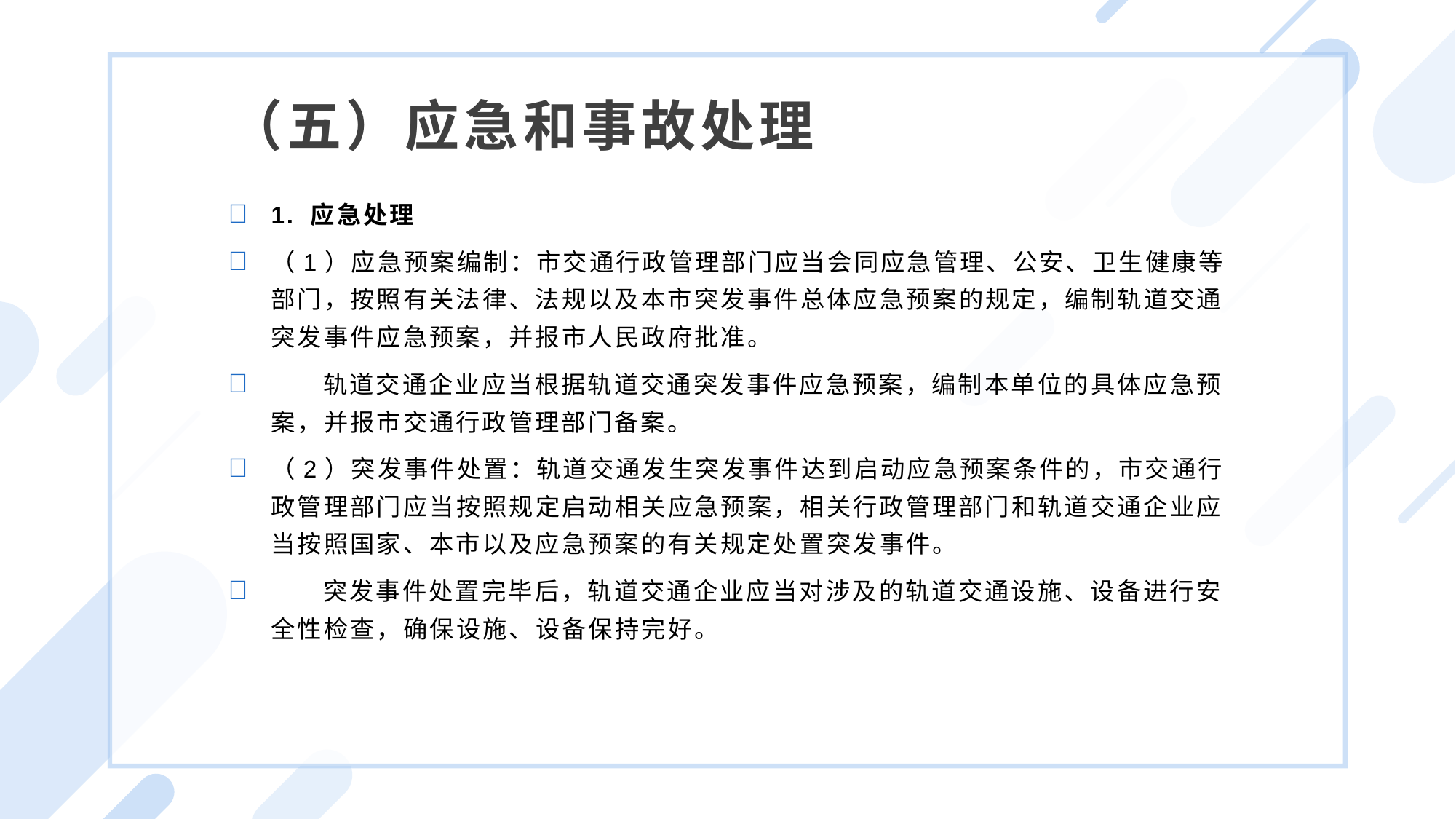

（五）应急和事故处理
1. 应急处理
（1）应急预案编制：市交通行政管理部门应当会同应急管理、公安、卫生健康等部门，按照有关法律、法规以及本市突发事件总体应急预案的规定，编制轨道交通突发事件应急预案，并报市人民政府批准。
      轨道交通企业应当根据轨道交通突发事件应急预案，编制本单位的具体应急预案，并报市交通行政管理部门备案。
（2）突发事件处置：轨道交通发生突发事件达到启动应急预案条件的，市交通行政管理部门应当按照规定启动相关应急预案，相关行政管理部门和轨道交通企业应当按照国家、本市以及应急预案的有关规定处置突发事件。
      突发事件处置完毕后，轨道交通企业应当对涉及的轨道交通设施、设备进行安全性检查，确保设施、设备保持完好。